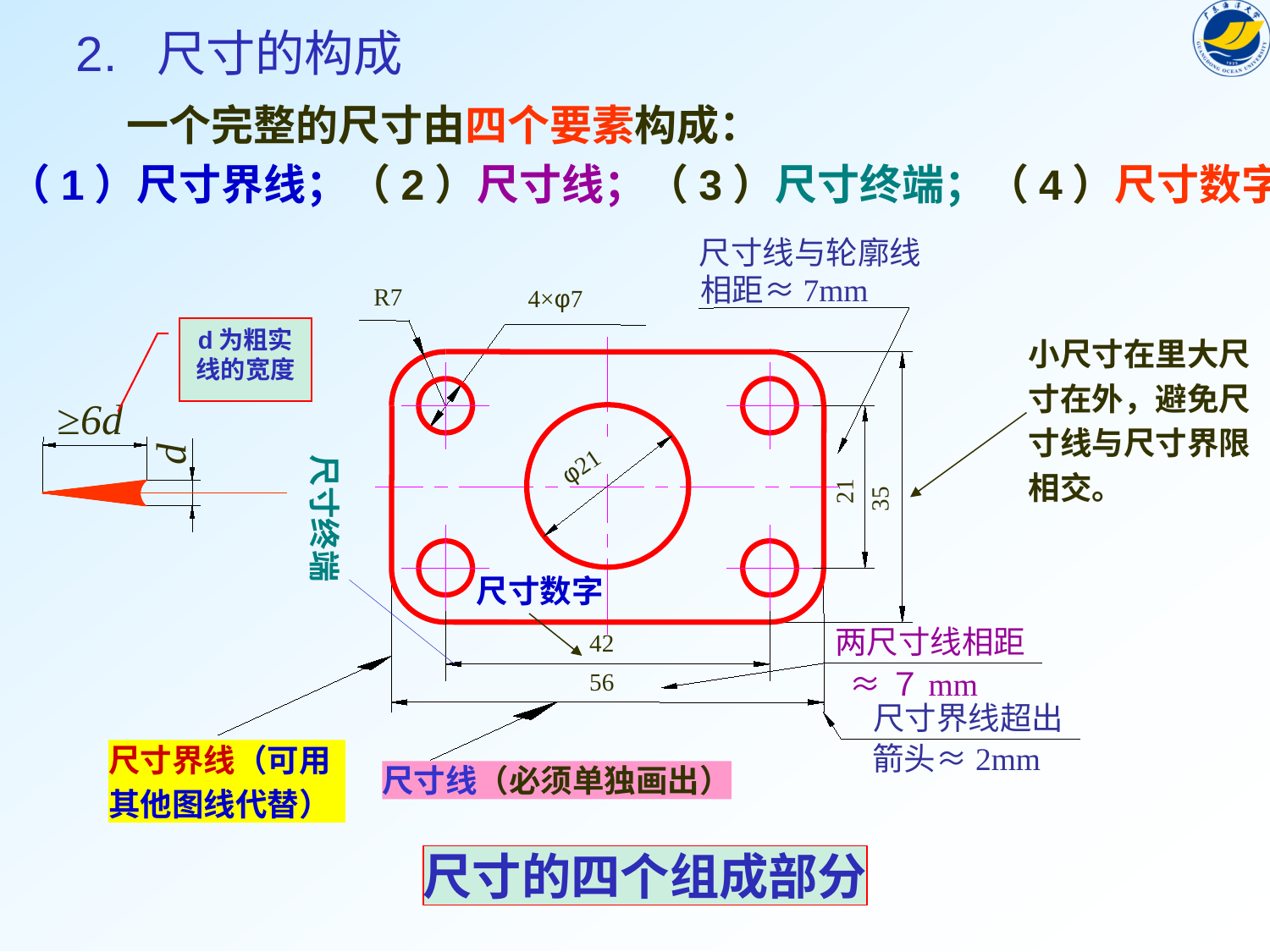

2.  尺寸的构成
一个完整的尺寸由四个要素构成：
（1）尺寸界线；（2）尺寸线；（3）尺寸终端；（4）尺寸数字
尺寸线与轮廓线
相距≈7mm

R7
4×φ7

φ21

21
35

42

56

d为粗实线的宽度

小尺寸在里大尺
寸在外，避免尺
寸线与尺寸界限
相交。

≥6d

d
尺寸终端

尺寸数字

两尺寸线相距

≈７mm

尺寸界线（可用
其他图线代替）
尺寸界线超出

箭头≈2mm

尺寸线（必须单独画出）
尺寸的四个组成部分